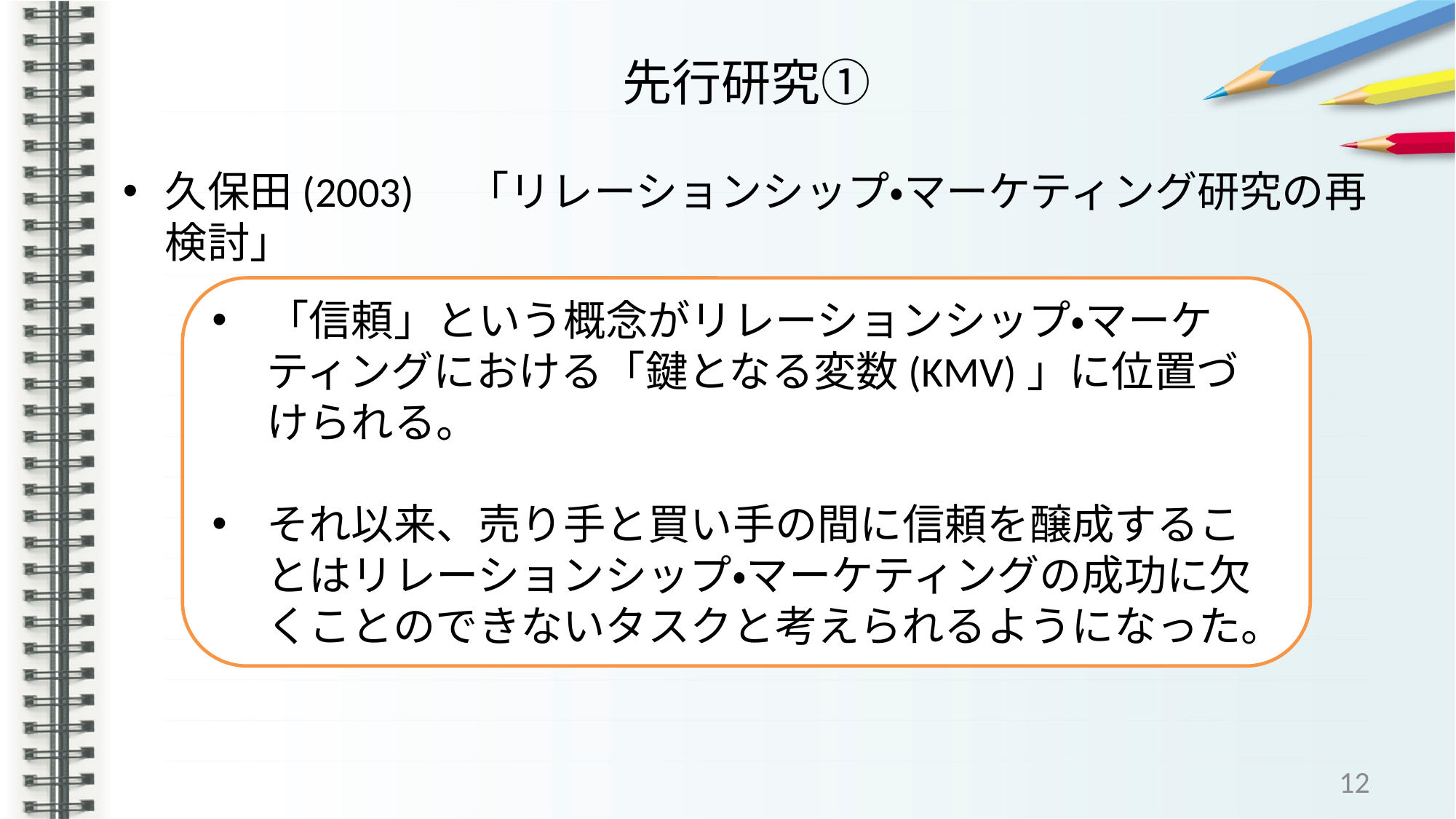

# 先行研究①
久保田(2003)　「リレーションシップ・マーケティング研究の再検討」
「信頼」という概念がリレーションシップ・マーケティングにおける「鍵となる変数(KMV)」に位置づけられる。

それ以来、売り手と買い手の間に信頼を醸成することはリレーションシップ・マーケティングの成功に欠くことのできないタスクと考えられるようになった。
12